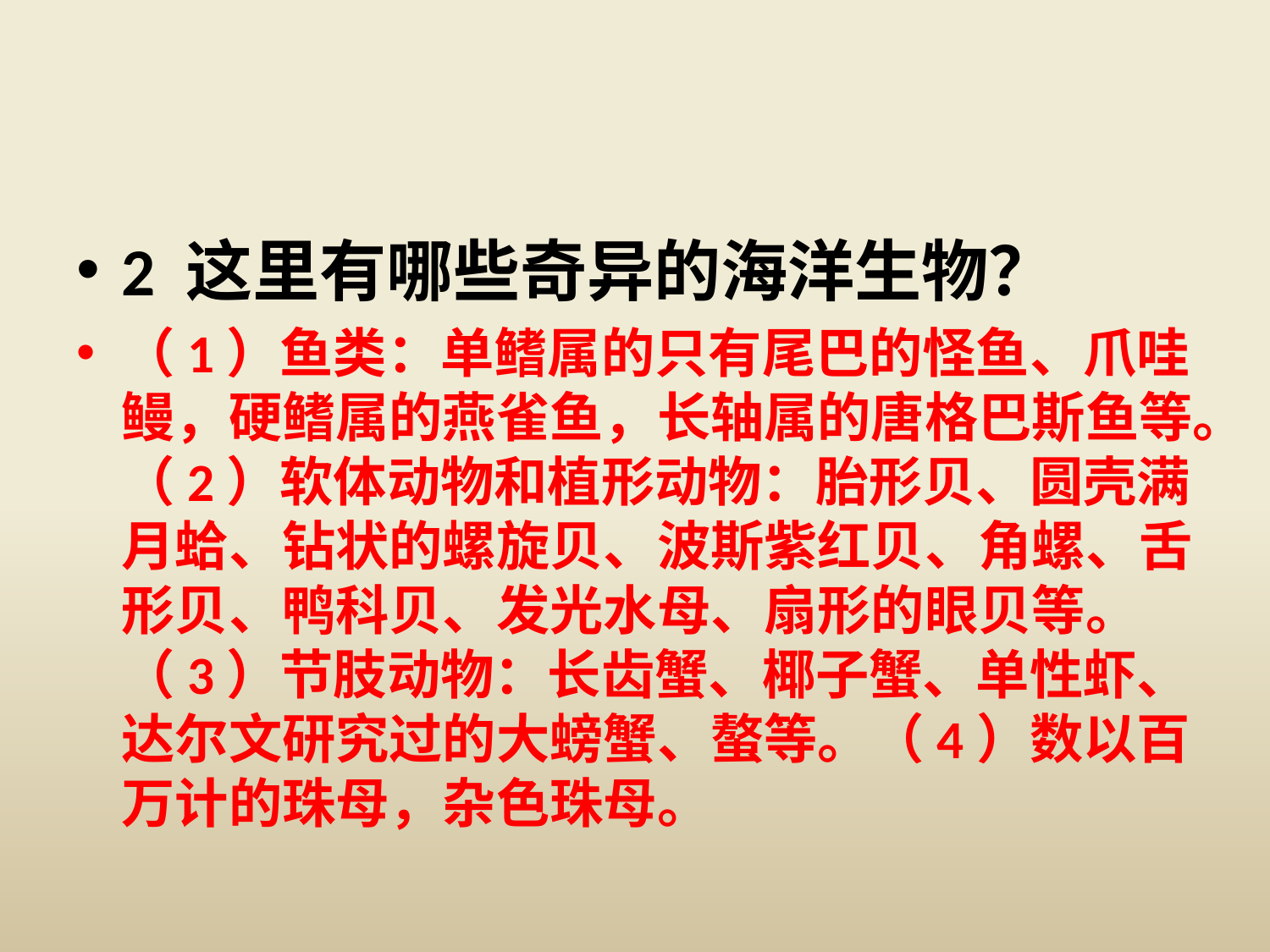

#
2 这里有哪些奇异的海洋生物？
（1）鱼类：单鳍属的只有尾巴的怪鱼、爪哇鳗，硬鳍属的燕雀鱼，长轴属的唐格巴斯鱼等。（2）软体动物和植形动物：胎形贝、圆壳满月蛤、钻状的螺旋贝、波斯紫红贝、角螺、舌形贝、鸭科贝、发光水母、扇形的眼贝等。（3）节肢动物：长齿蟹、椰子蟹、单性虾、达尔文研究过的大螃蟹、螯等。（4）数以百万计的珠母，杂色珠母。